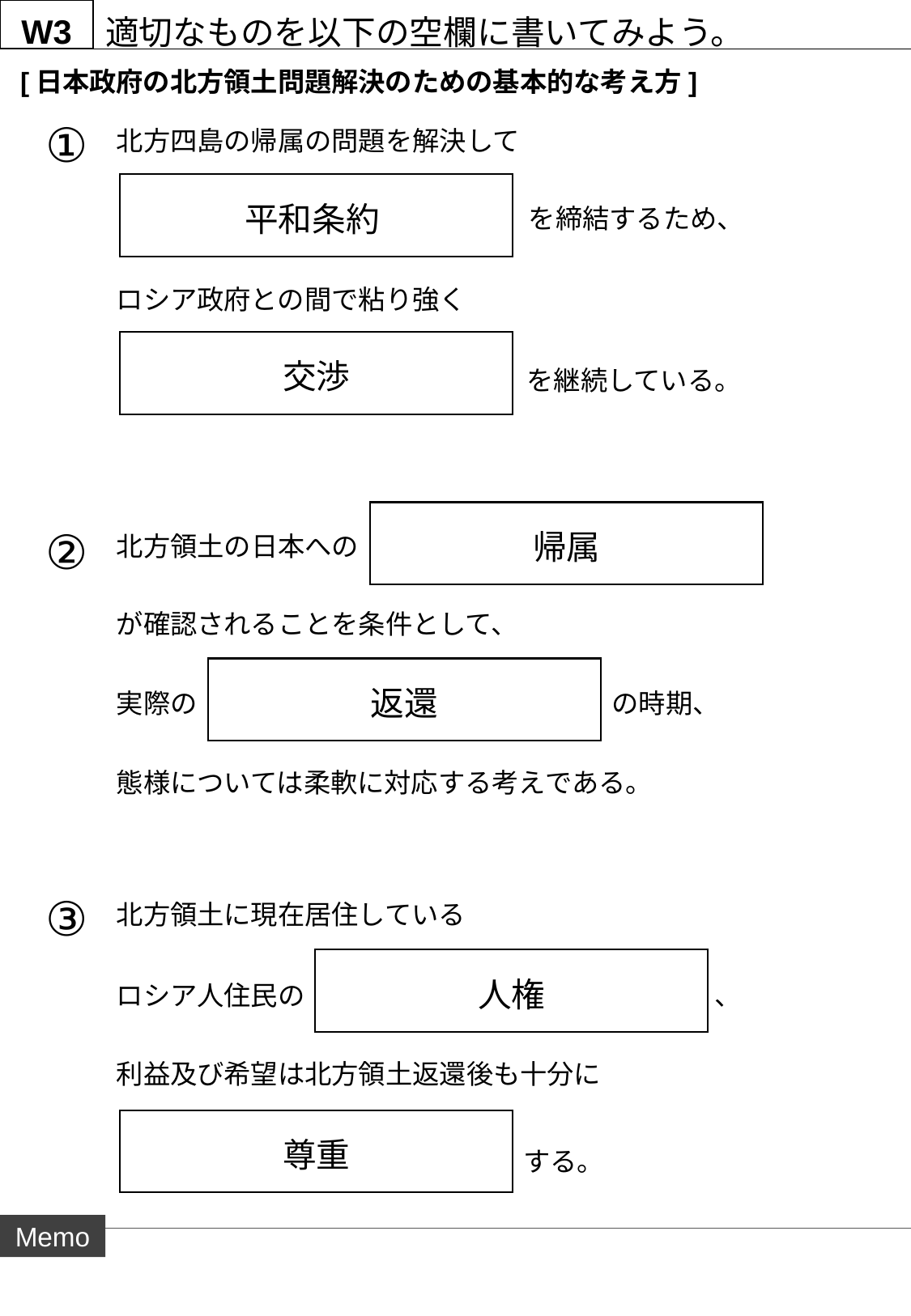

W3
適切なものを以下の空欄に書いてみよう。
[日本政府の北方領土問題解決のための基本的な考え方]
①
北方四島の帰属の問題を解決して

平和条約

ロシア政府との間で粘り強く

交渉
を継続している。
を締結するため、

帰属
②
北方領土の日本への
が確認されることを条件として、

返還
実際の
の時期、
態様については柔軟に対応する考えである。
③
北方領土に現在居住している

人権
ロシア人住民の　　　　　　　　　　　　　　　 、
利益及び希望は北方領土返還後も十分に

尊重
する。
Memo